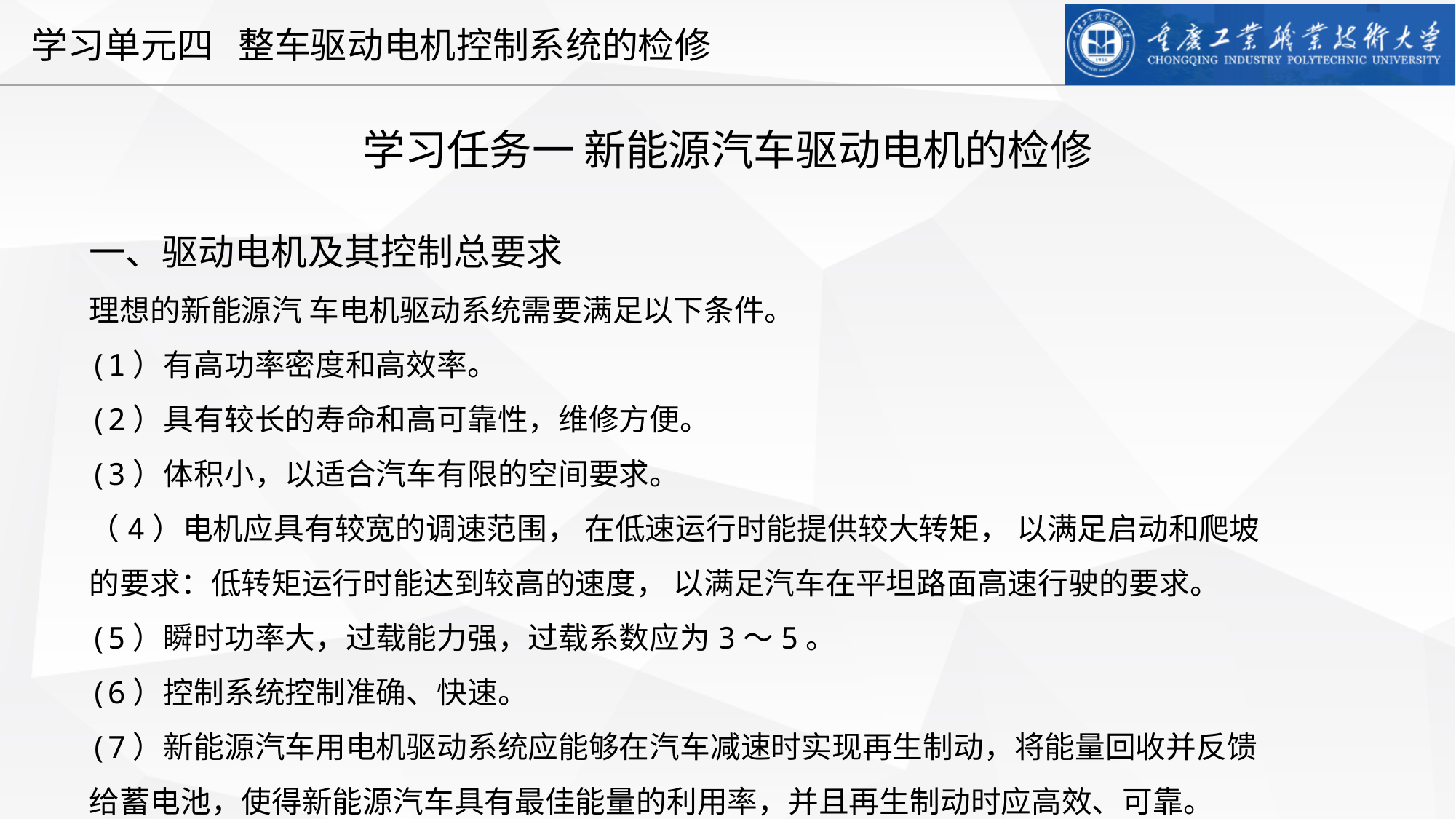

学习任务一 新能源汽车驱动电机的检修
一、驱动电机及其控制总要求
理想的新能源汽 车电机驱动系统需要满足以下条件。
(1）有高功率密度和高效率。
(2）具有较长的寿命和高可靠性，维修方便。
(3）体积小，以适合汽车有限的空间要求。
（4）电机应具有较宽的调速范围， 在低速运行时能提供较大转矩， 以满足启动和爬坡的要求：低转矩运行时能达到较高的速度， 以满足汽车在平坦路面高速行驶的要求。
(5）瞬时功率大，过载能力强，过载系数应为3～5。
(6）控制系统控制准确、快速。
(7）新能源汽车用电机驱动系统应能够在汽车减速时实现再生制动，将能量回收并反馈给蓄电池，使得新能源汽车具有最佳能量的利用率，并且再生制动时应高效、可靠。